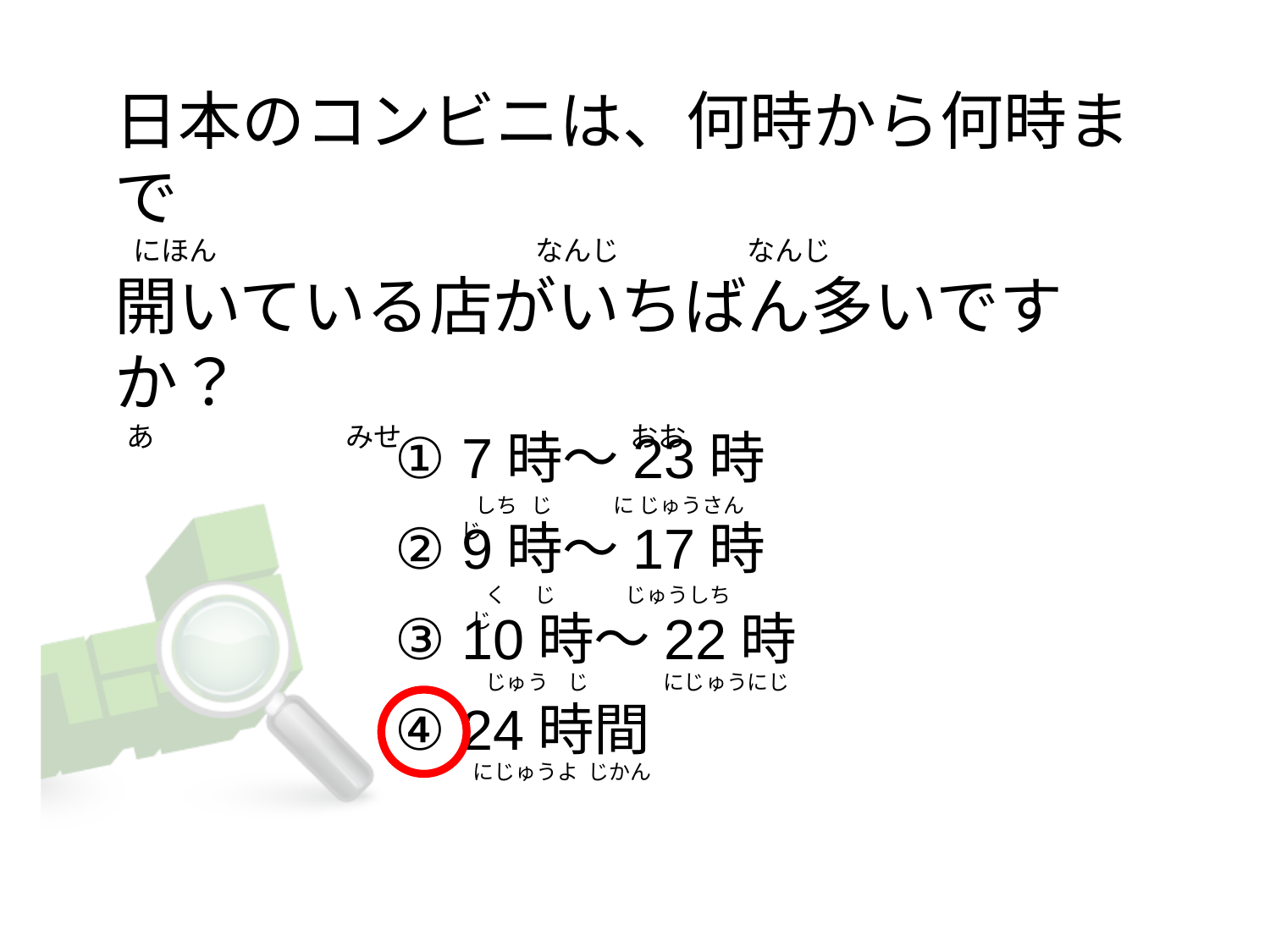

# 日本のコンビニは、何時から何時まで    にほん                                                  なんじ                    なんじ 開いている店がいちばん多いですか？   あ                              みせ                                    おお
① 7時～23時
② 9時～17時
③ 10時～22時
④ 24時間
  しち   じ             に じゅうさんじ
  く      じ               じゅうしち  じ
  じゅう    じ                にじゅうにじ

 にじゅうよ  じかん